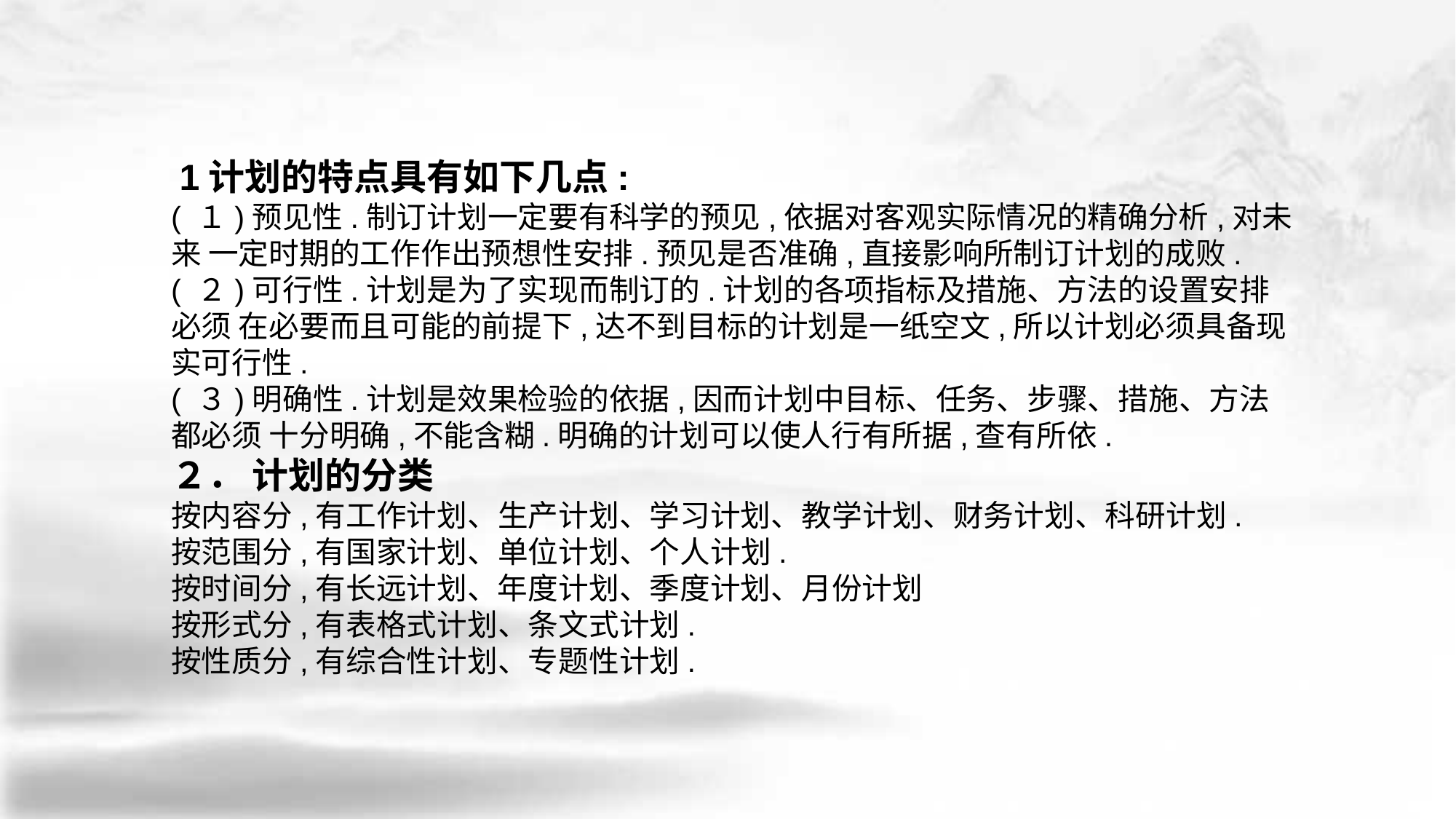

1计划的特点具有如下几点:
( １)预见性.制订计划一定要有科学的预见,依据对客观实际情况的精确分析,对未来 一定时期的工作作出预想性安排.预见是否准确,直接影响所制订计划的成败.
( ２)可行性.计划是为了实现而制订的.计划的各项指标及措施、方法的设置安排必须 在必要而且可能的前提下,达不到目标的计划是一纸空文,所以计划必须具备现实可行性.
( ３)明确性.计划是效果检验的依据,因而计划中目标、任务、步骤、措施、方法都必须 十分明确,不能含糊.明确的计划可以使人行有所据,查有所依.
２． 计划的分类
按内容分,有工作计划、生产计划、学习计划、教学计划、财务计划、科研计划.
按范围分,有国家计划、单位计划、个人计划.
按时间分,有长远计划、年度计划、季度计划、月份计划
按形式分,有表格式计划、条文式计划.
按性质分,有综合性计划、专题性计划.